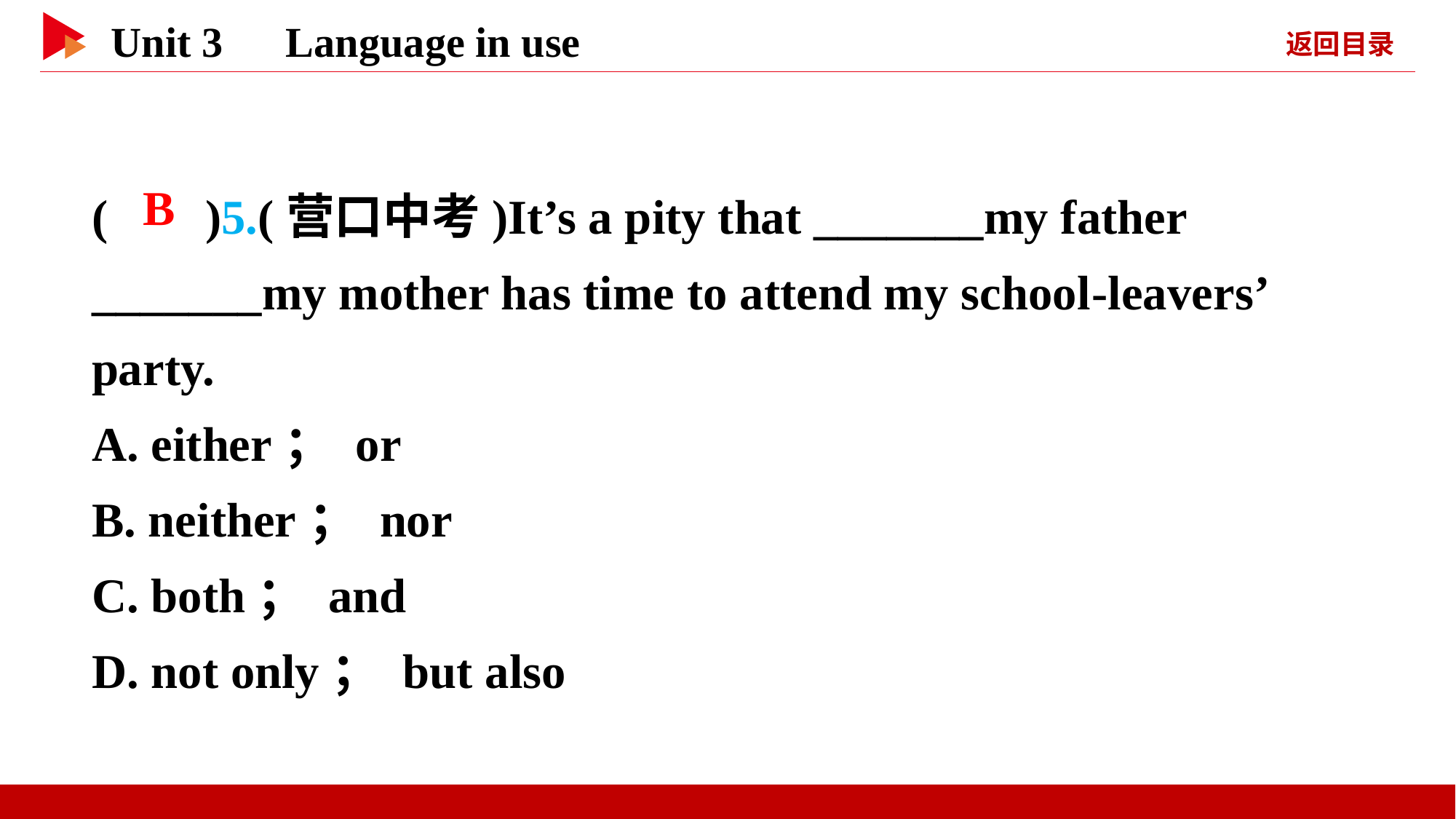

(        )5.(营口中考)It’s a pity that _______my father _______my mother has time to attend my school-leavers’ party.
A. either； or
B. neither； nor
C. both； and
D. not only； but also
   B